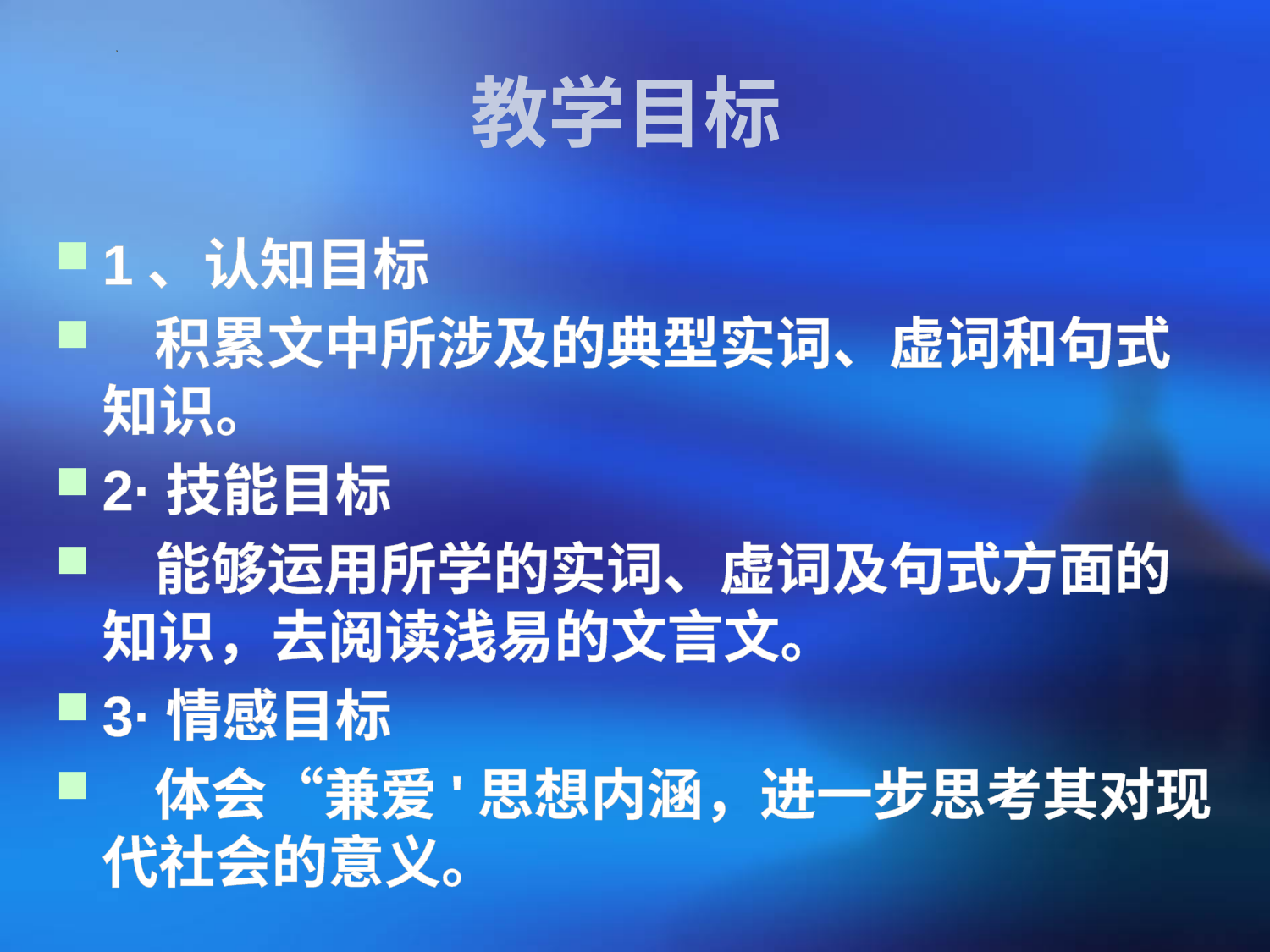

# 教学目标
1、认知目标
   积累文中所涉及的典型实词、虚词和句式知识。
2·技能目标
   能够运用所学的实词、虚词及句式方面的知识，去阅读浅易的文言文。
3·情感目标
   体会“兼爱'思想内涵，进一步思考其对现代社会的意义。